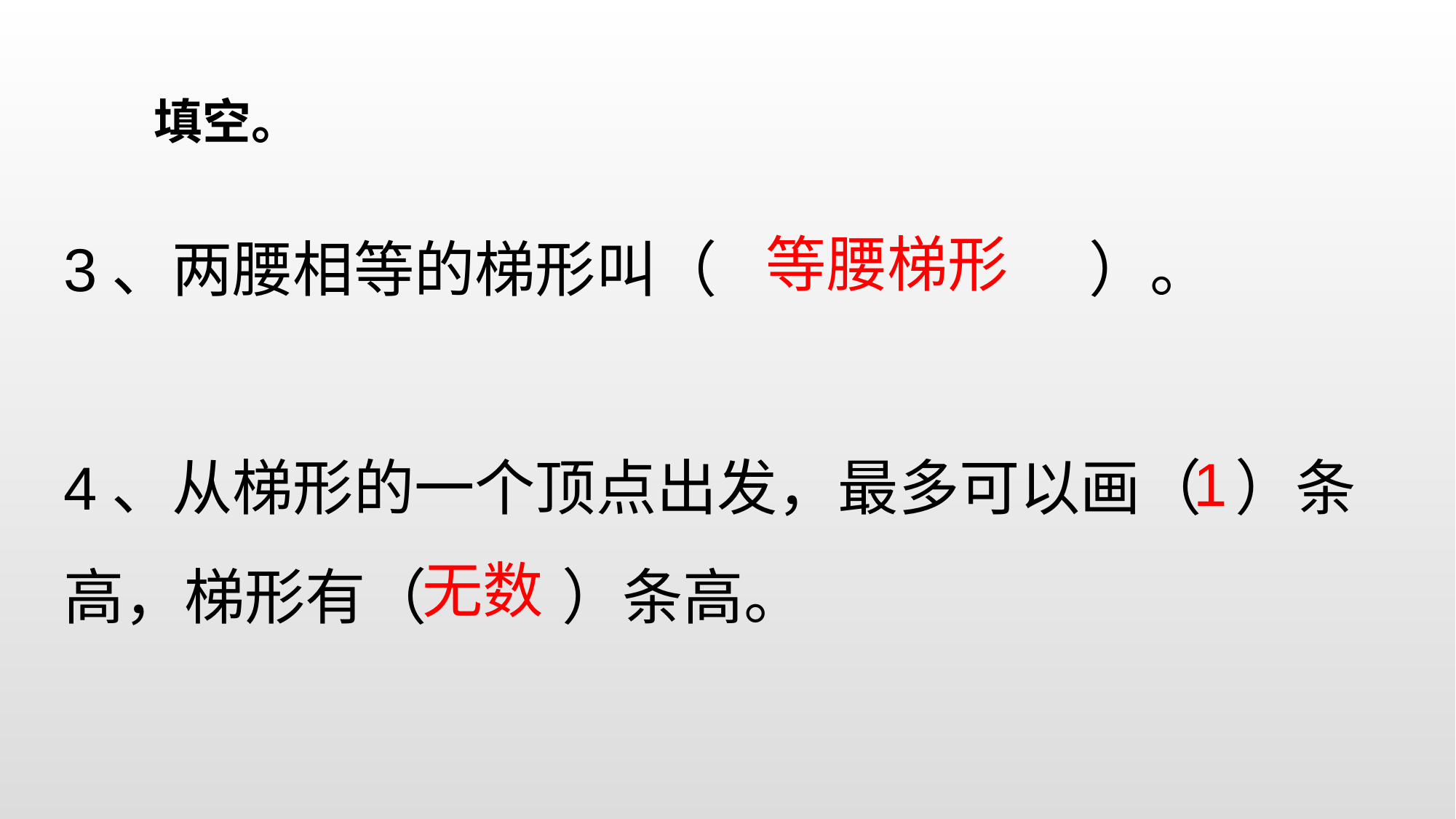

填空。
3、两腰相等的梯形叫（                      ）。

4、从梯形的一个顶点出发，最多可以画（  ）条高，梯形有（        ）条高。
等腰梯形
1
无数